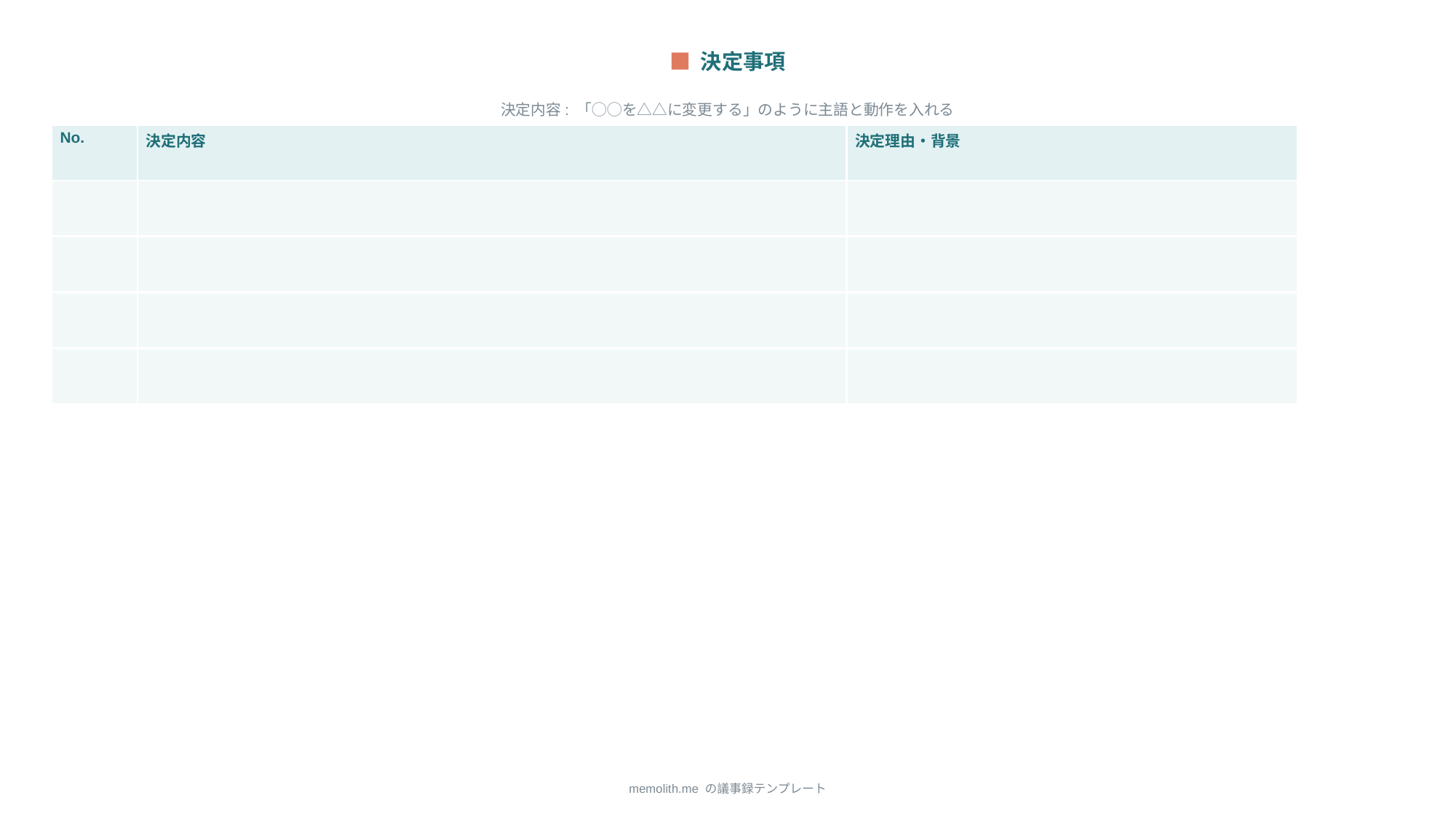

■ 決定事項
決定内容: 「◯◯を△△に変更する」のように主語と動作を入れる
| No. | 決定内容 | 決定理由・背景 |
| --- | --- | --- |
|  |  |  |
|  |  |  |
|  |  |  |
|  |  |  |
memolith.me の議事録テンプレート